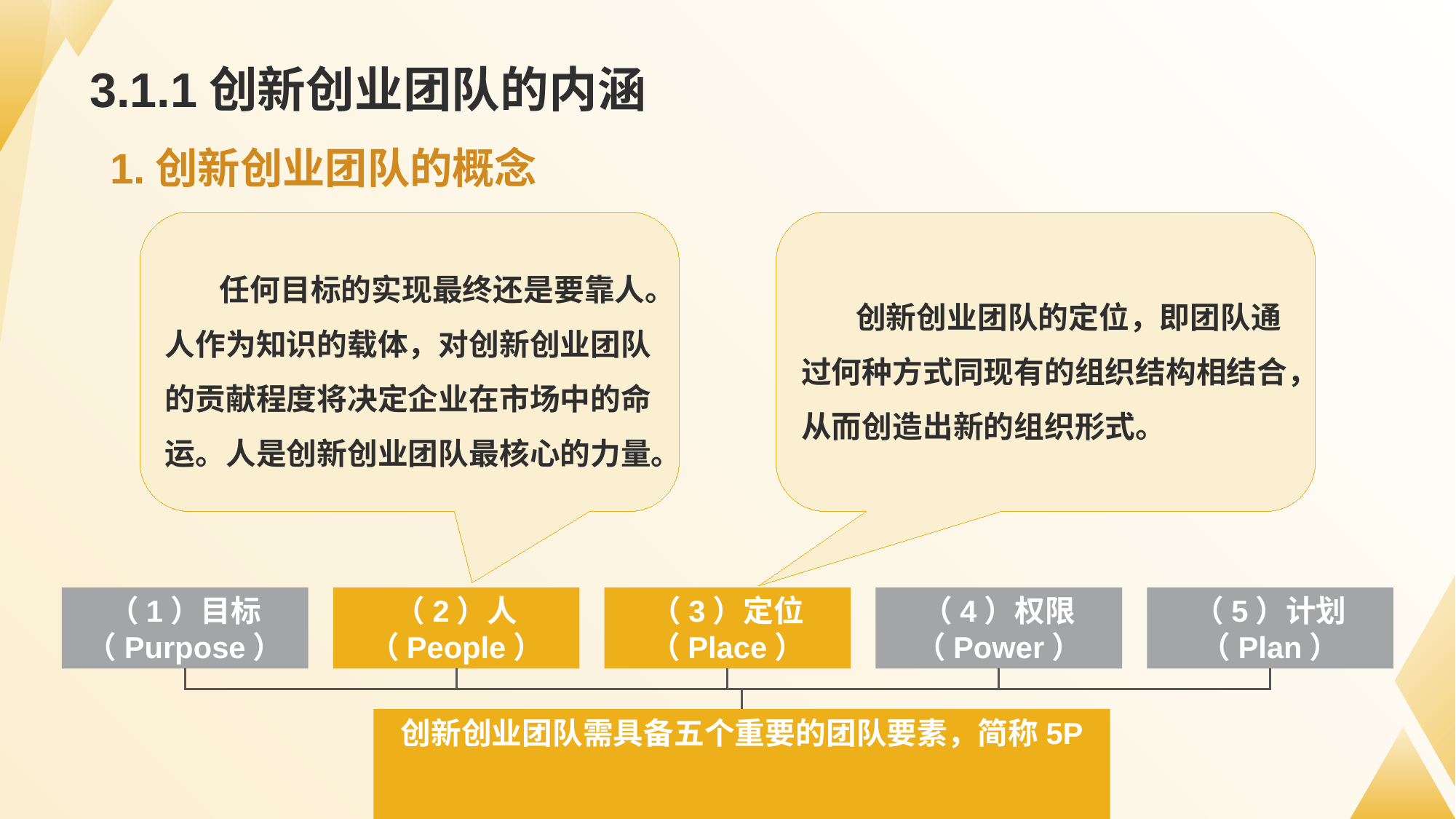

# 3.1.1创新创业团队的内涵
1.创新创业团队的概念
任何目标的实现最终还是要靠人。人作为知识的载体，对创新创业团队的贡献程度将决定企业在市场中的命运。人是创新创业团队最核心的力量。
创新创业团队的定位，即团队通过何种方式同现有的组织结构相结合，从而创造出新的组织形式。
（1）目标
（Purpose）
（2）人
（People）
（3）定位
（Place）
（4）权限
（Power）
（5）计划
（Plan）
创新创业团队需具备五个重要的团队要素，简称5P